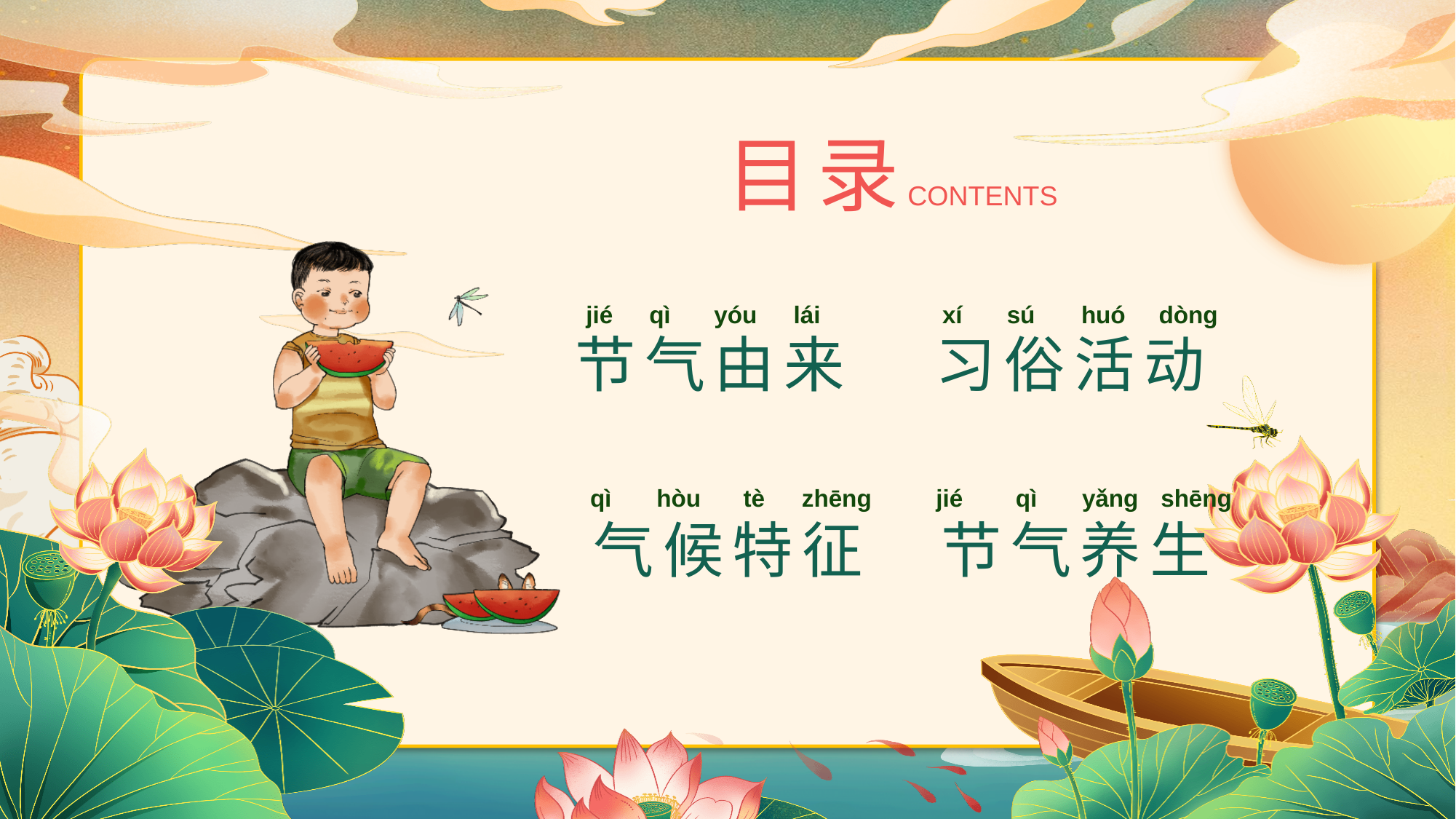

目录
CONTENTS
 jié
 qì
 yóu
  lái
节气由来
  xí
 sú
 huó
  dòng
习俗活动
 qì
  hòu
 tè
  zhēng
气候特征
 jié
 qì
  yǎng
  shēng
节气养生